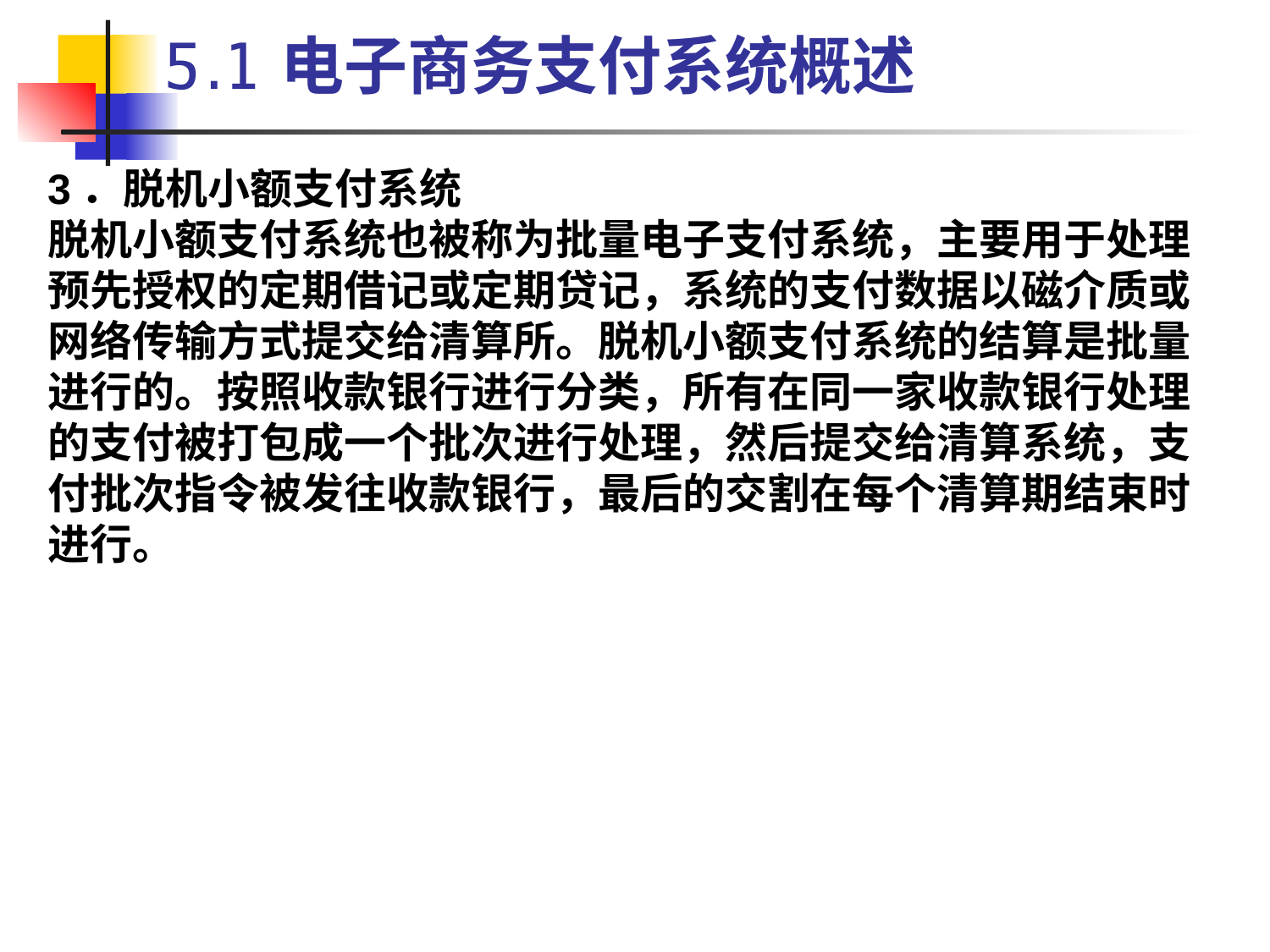

5.1电子商务支付系统概述
3．脱机小额支付系统
脱机小额支付系统也被称为批量电子支付系统，主要用于处理预先授权的定期借记或定期贷记，系统的支付数据以磁介质或网络传输方式提交给清算所。脱机小额支付系统的结算是批量进行的。按照收款银行进行分类，所有在同一家收款银行处理的支付被打包成一个批次进行处理，然后提交给清算系统，支付批次指令被发往收款银行，最后的交割在每个清算期结束时进行。